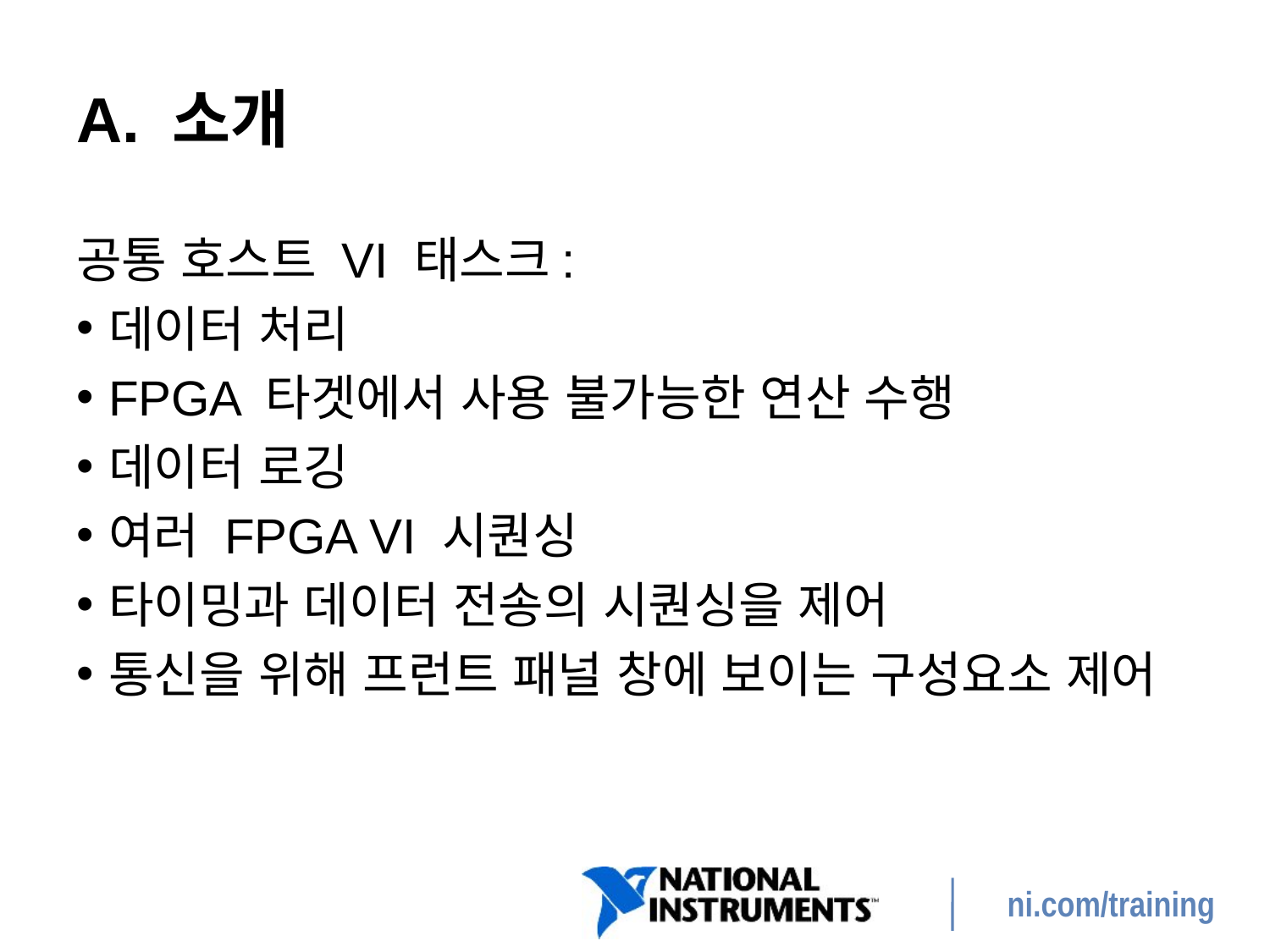

# A. 소개
공통 호스트 VI 태스크:
데이터 처리
FPGA 타겟에서 사용 불가능한 연산 수행
데이터 로깅
여러 FPGA VI 시퀀싱
타이밍과 데이터 전송의 시퀀싱을 제어
통신을 위해 프런트 패널 창에 보이는 구성요소 제어